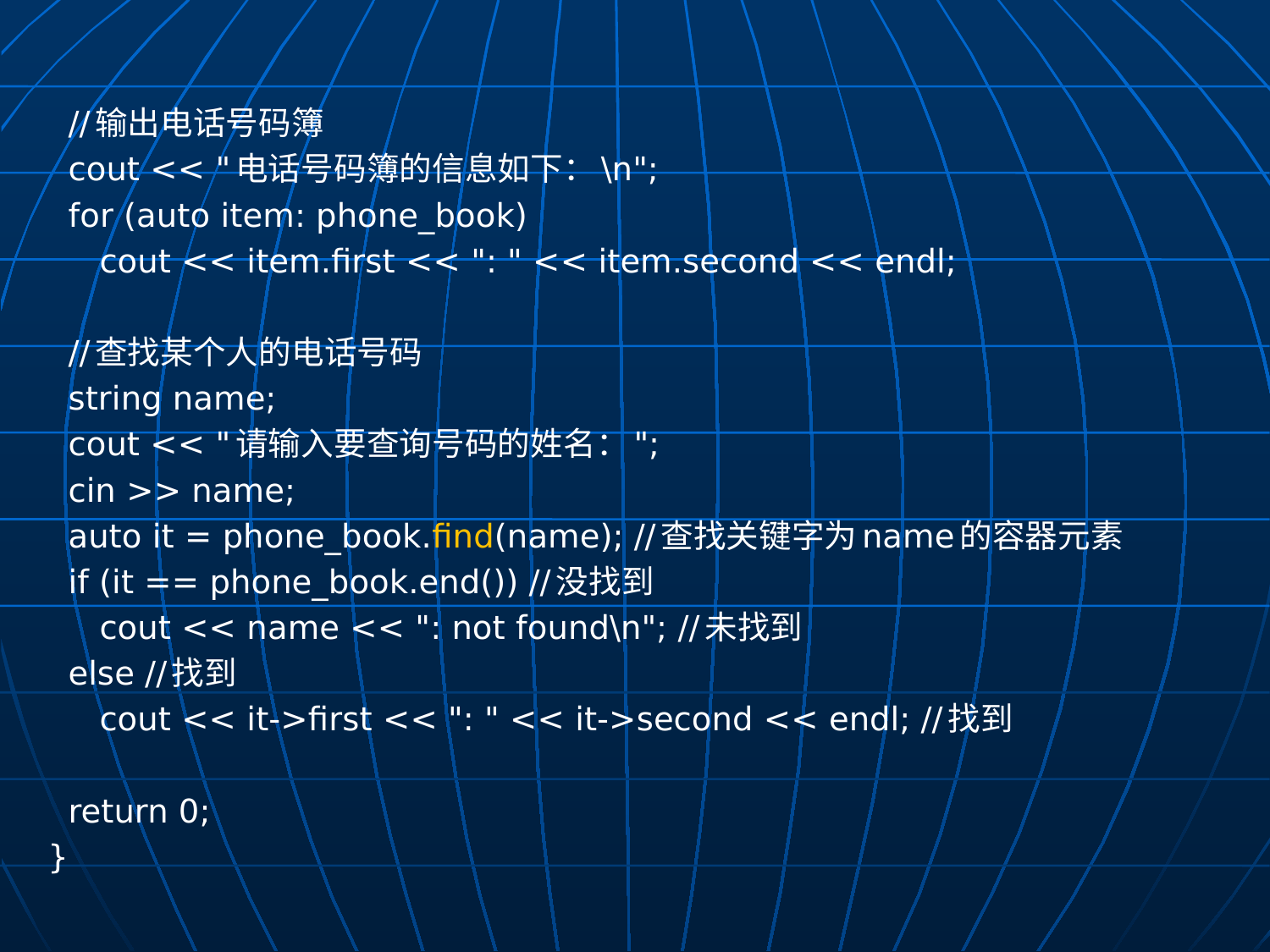

//输出电话号码簿
  cout << "电话号码簿的信息如下：\n";
  for (auto item: phone_book)
     cout << item.first << ": " << item.second << endl;

  //查找某个人的电话号码
  string name;
  cout << "请输入要查询号码的姓名：";
  cin >> name;
  auto it = phone_book.find(name); //查找关键字为name的容器元素
  if (it == phone_book.end()) //没找到
     cout << name << ": not found\n"; //未找到
  else //找到
     cout << it->first << ": " << it->second << endl; //找到

  return 0;
}